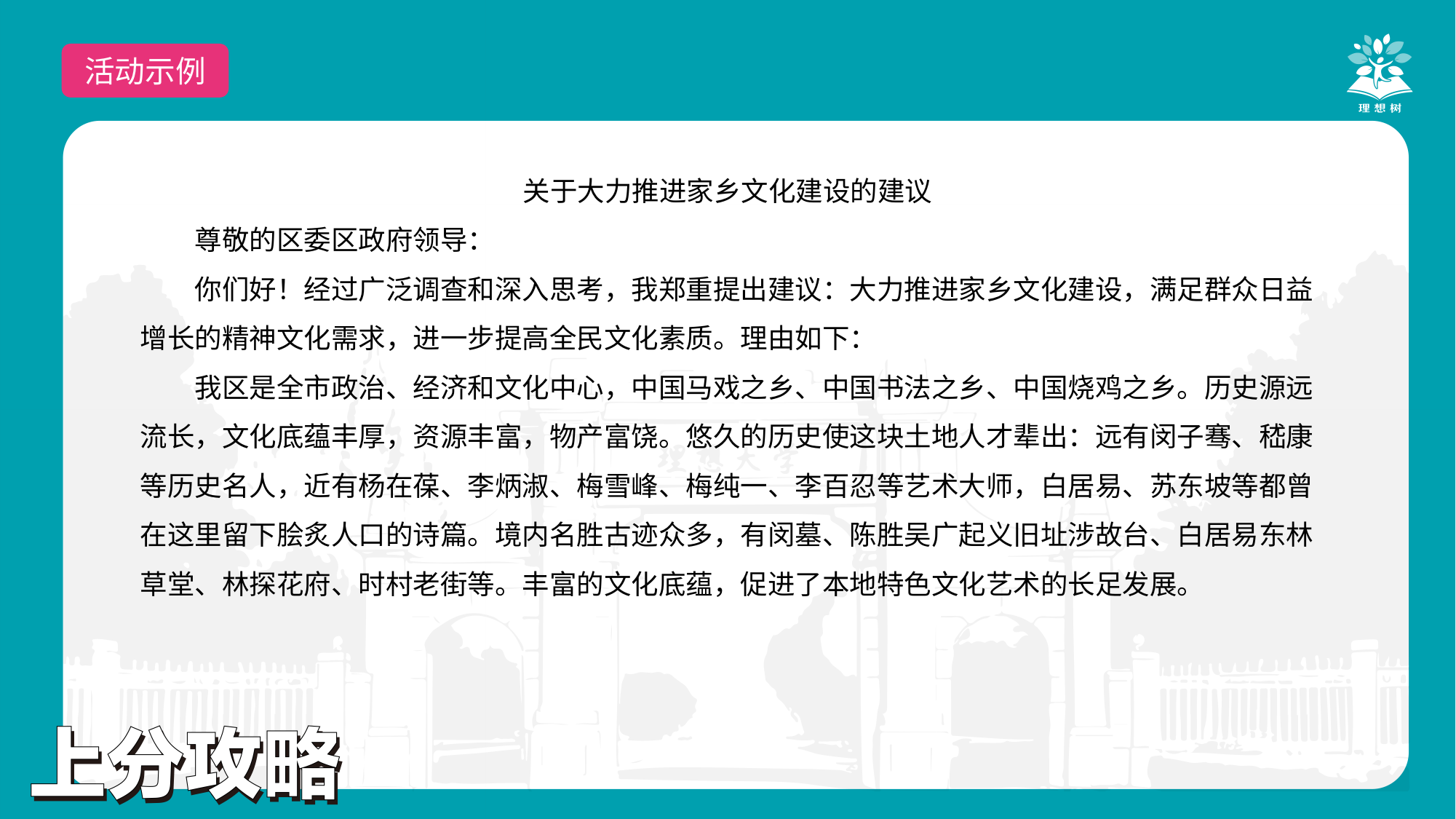

活动示例
关于大力推进家乡文化建设的建议
尊敬的区委区政府领导：
你们好！经过广泛调查和深入思考，我郑重提出建议：大力推进家乡文化建设，满足群众日益增长的精神文化需求，进一步提高全民文化素质。理由如下：
我区是全市政治、经济和文化中心，中国马戏之乡、中国书法之乡、中国烧鸡之乡。历史源远流长，文化底蕴丰厚，资源丰富，物产富饶。悠久的历史使这块土地人才辈出：远有闵子骞、嵇康等历史名人，近有杨在葆、李炳淑、梅雪峰、梅纯一、李百忍等艺术大师，白居易、苏东坡等都曾在这里留下脍炙人口的诗篇。境内名胜古迹众多，有闵墓、陈胜吴广起义旧址涉故台、白居易东林草堂、林探花府、时村老街等。丰富的文化底蕴，促进了本地特色文化艺术的长足发展。